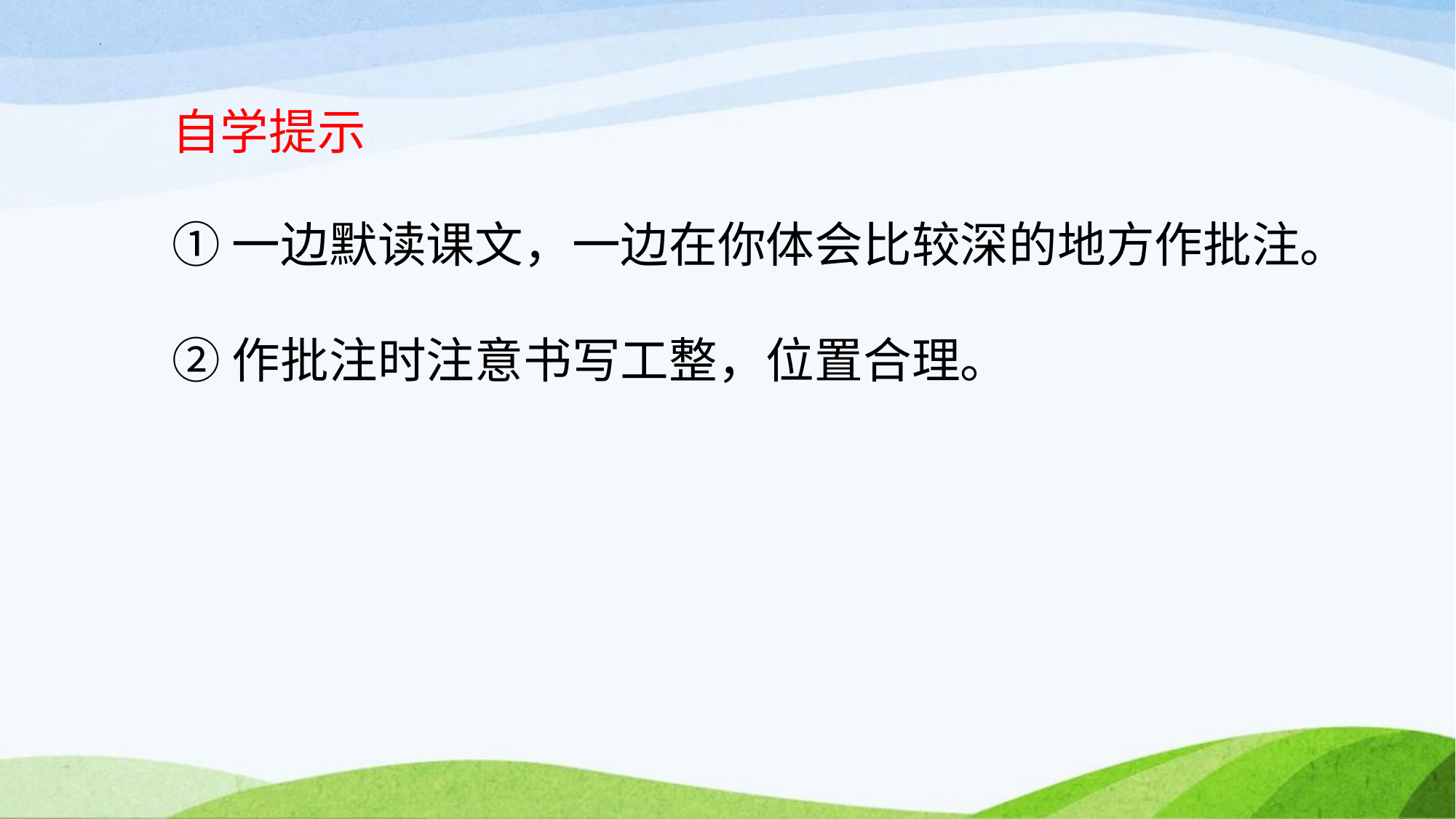

自学提示
①一边默读课文，一边在你体会比较深的地方作批注。

②作批注时注意书写工整，位置合理。